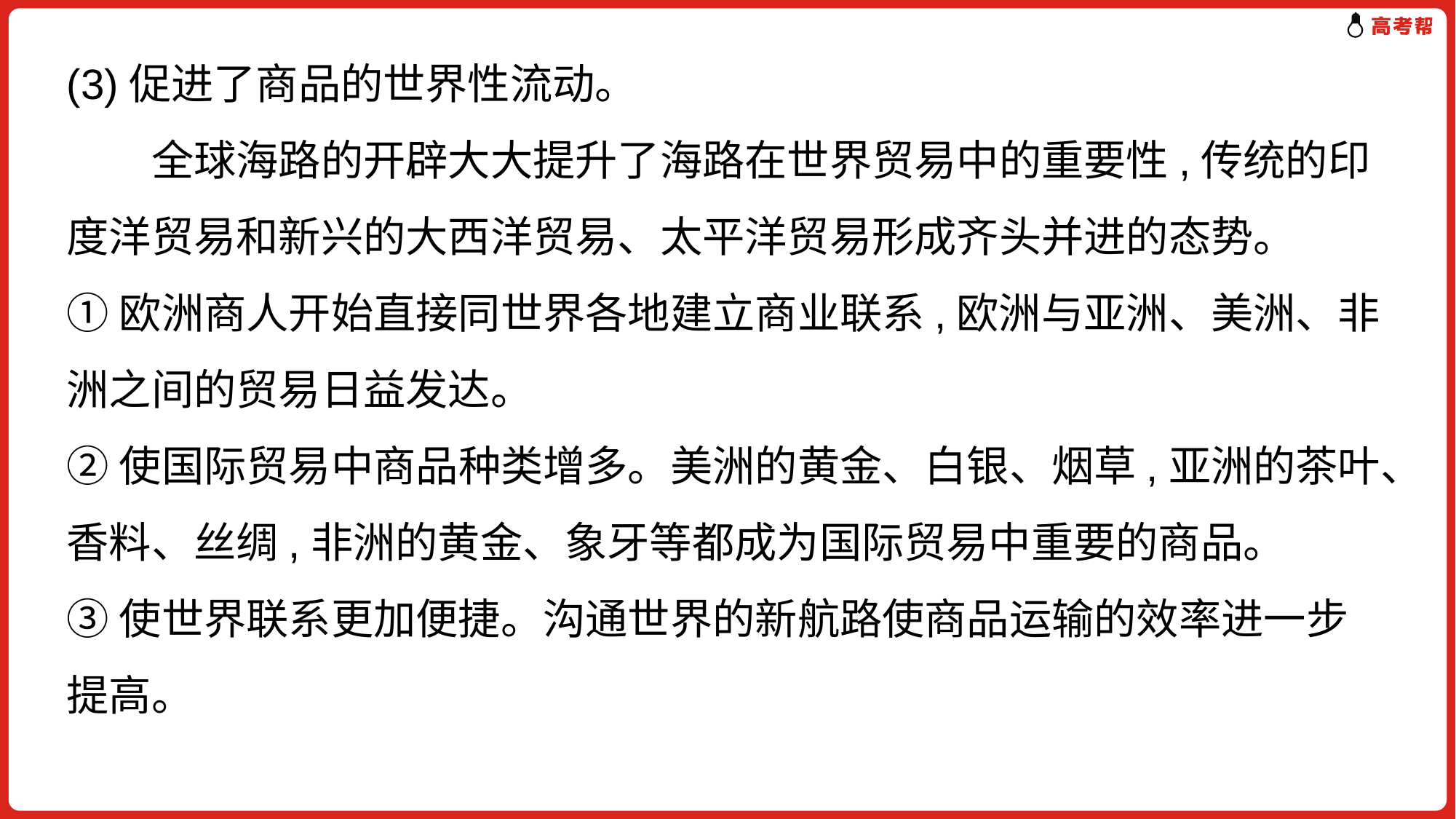

(3)促进了商品的世界性流动。
　　全球海路的开辟大大提升了海路在世界贸易中的重要性,传统的印度洋贸易和新兴的大西洋贸易、太平洋贸易形成齐头并进的态势。
①欧洲商人开始直接同世界各地建立商业联系,欧洲与亚洲、美洲、非洲之间的贸易日益发达。
②使国际贸易中商品种类增多。美洲的黄金、白银、烟草,亚洲的茶叶、香料、丝绸,非洲的黄金、象牙等都成为国际贸易中重要的商品。
③使世界联系更加便捷。沟通世界的新航路使商品运输的效率进一步提高。